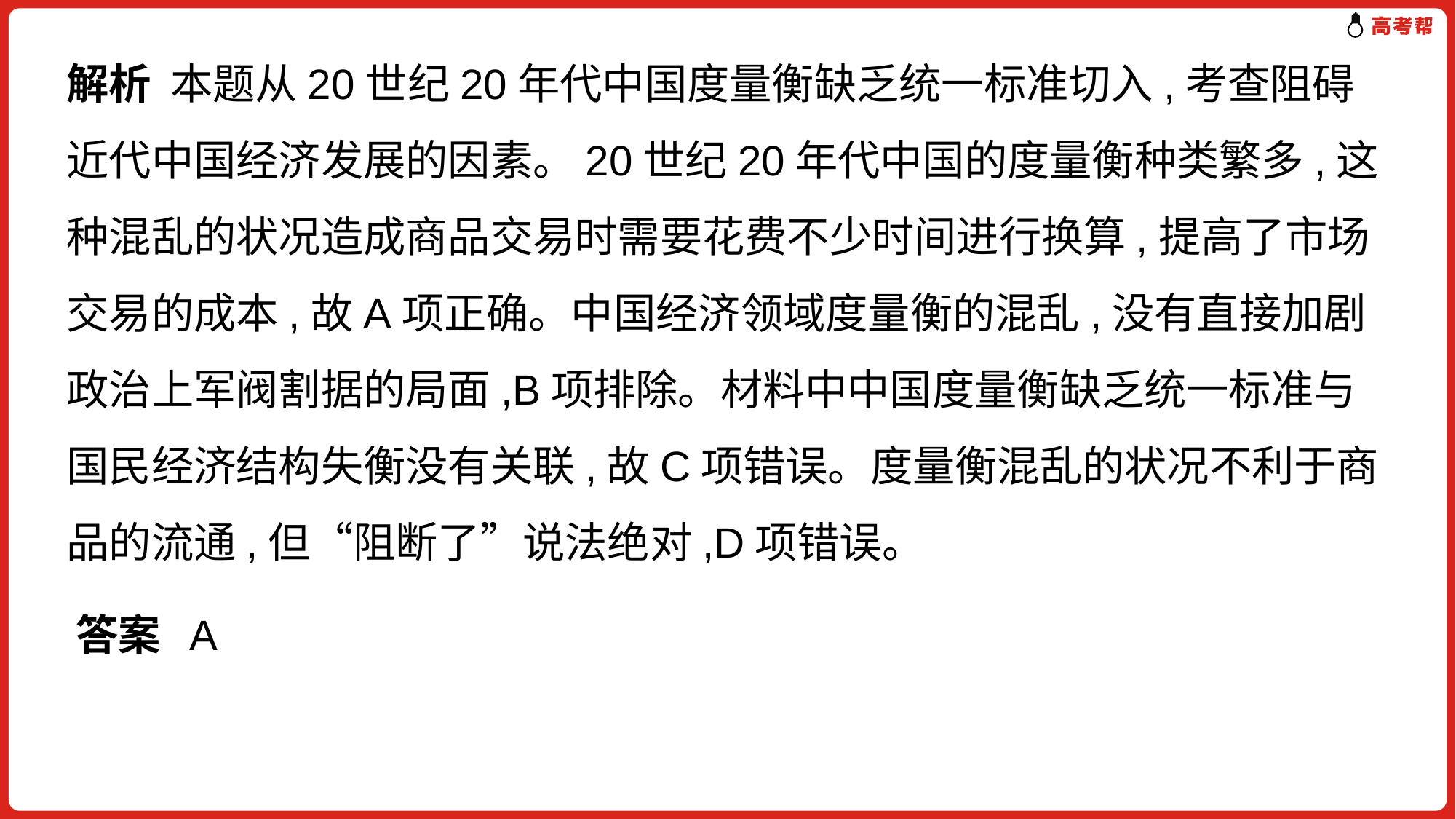

解析  本题从20世纪20年代中国度量衡缺乏统一标准切入,考查阻碍近代中国经济发展的因素。20世纪20年代中国的度量衡种类繁多,这种混乱的状况造成商品交易时需要花费不少时间进行换算,提高了市场交易的成本,故A项正确。中国经济领域度量衡的混乱,没有直接加剧政治上军阀割据的局面,B项排除。材料中中国度量衡缺乏统一标准与国民经济结构失衡没有关联,故C项错误。度量衡混乱的状况不利于商品的流通,但“阻断了”说法绝对,D项错误。
答案  A